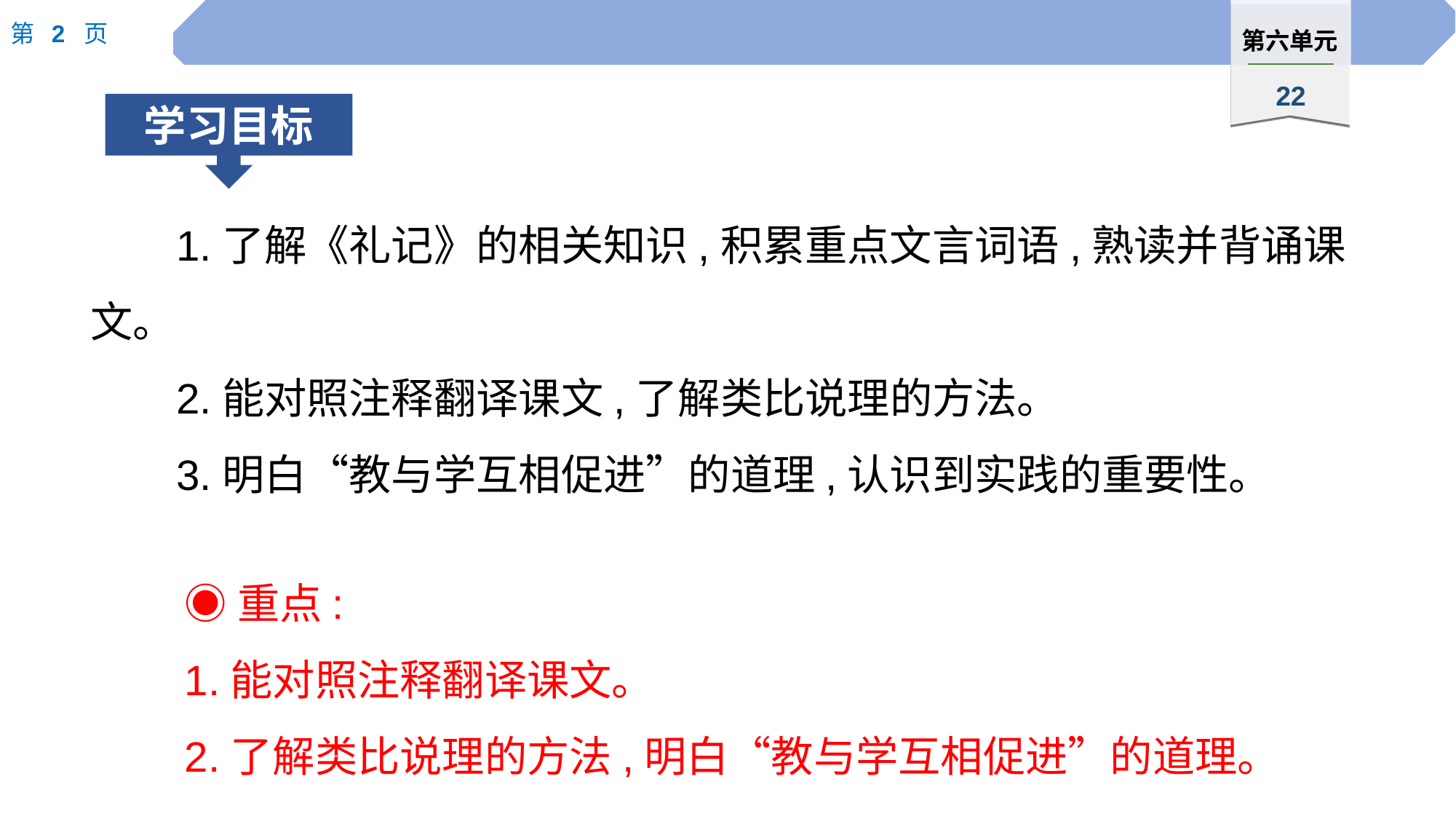

1.了解《礼记》的相关知识,积累重点文言词语,熟读并背诵课文。
2.能对照注释翻译课文,了解类比说理的方法。
3.明白“教与学互相促进”的道理,认识到实践的重要性。
◉重点:
1.能对照注释翻译课文。
2.了解类比说理的方法,明白“教与学互相促进”的道理。